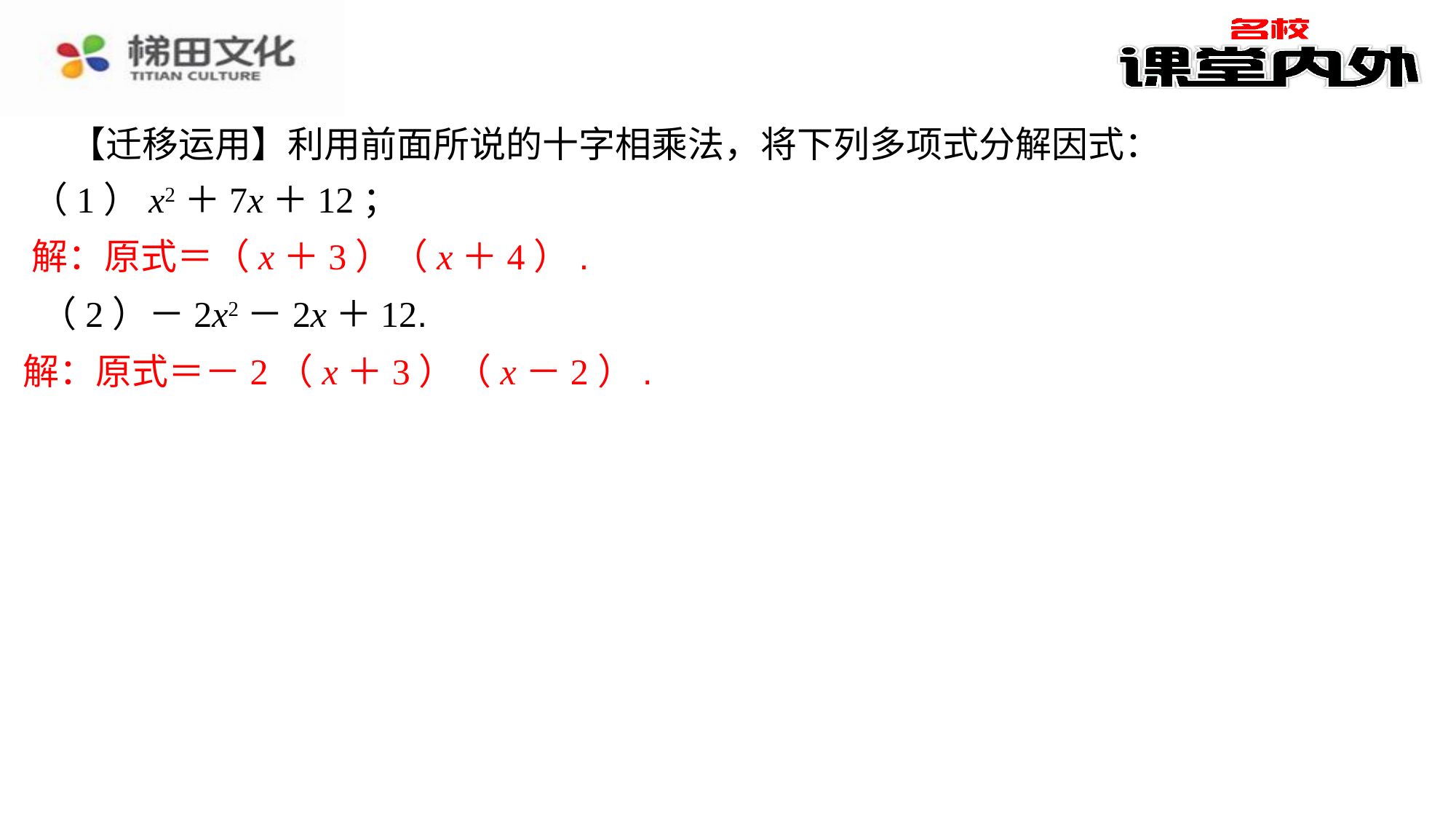

【迁移运用】利用前面所说的十字相乘法，将下列多项式分解因式：
（1）x2＋7x＋12；
解：原式＝（x＋3）（x＋4）.
（2）－2x2－2x＋12.
解：原式＝－2（x＋3）（x－2）.